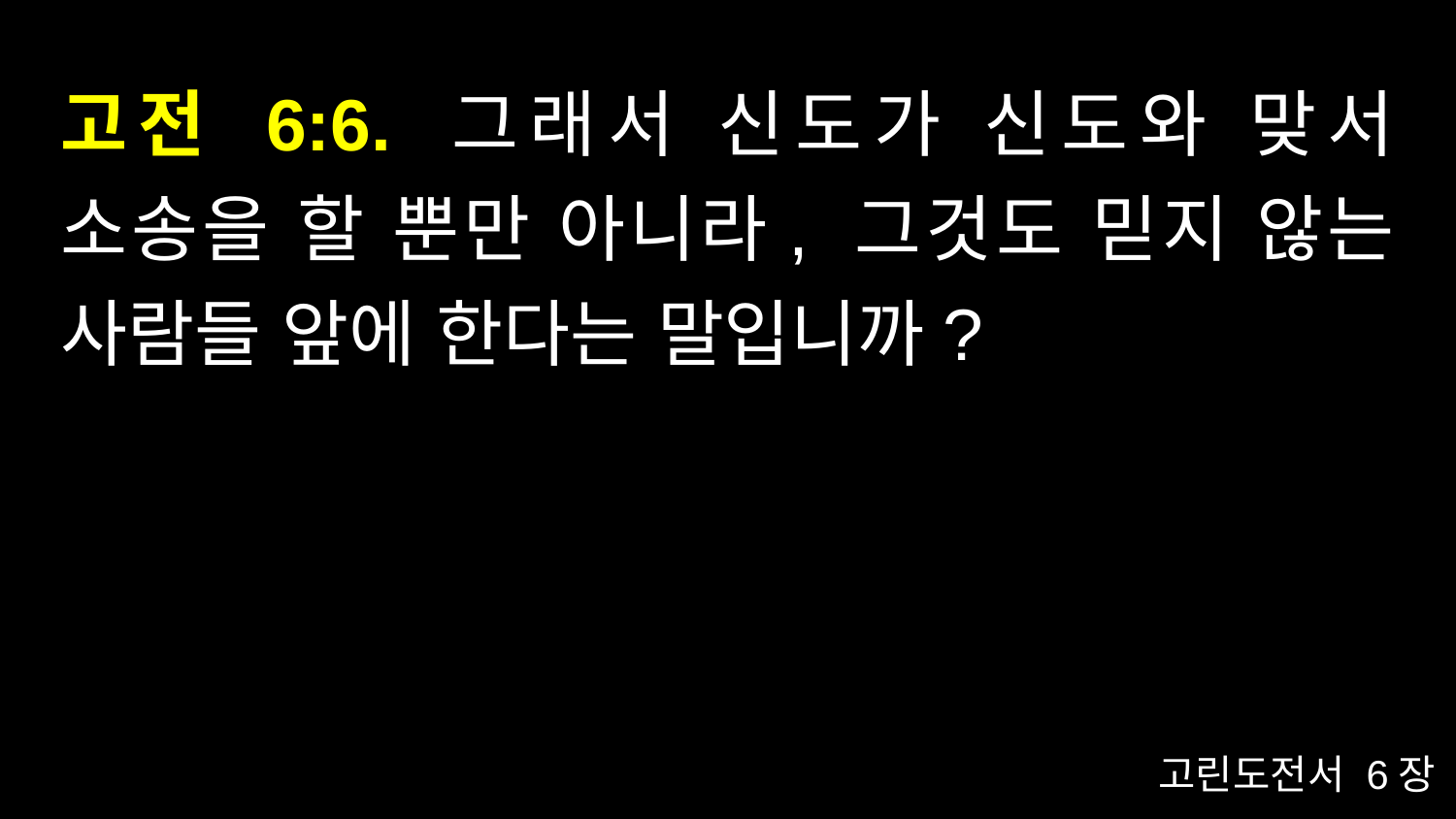

# 고전 6:6. 그래서 신도가 신도와 맞서 소송을 할 뿐만 아니라, 그것도 믿지 않는 사람들 앞에 한다는 말입니까?
고린도전서 6장